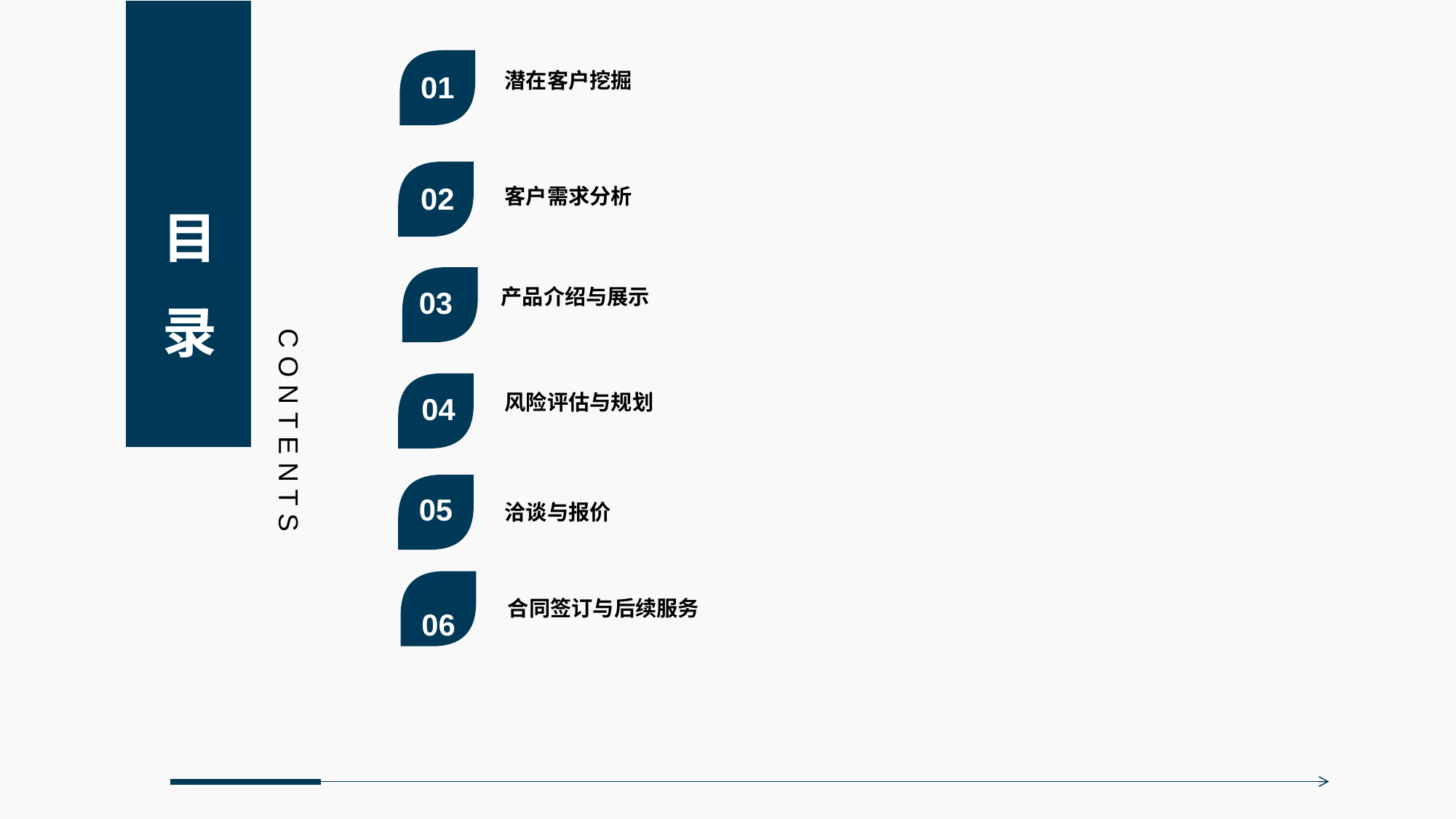

潜在客户挖掘
01
目录

客户需求分析

02

产品介绍与展示
03
风险评估与规划

04
CONTENTS

洽谈与报价

05

06
合同签订与后续服务